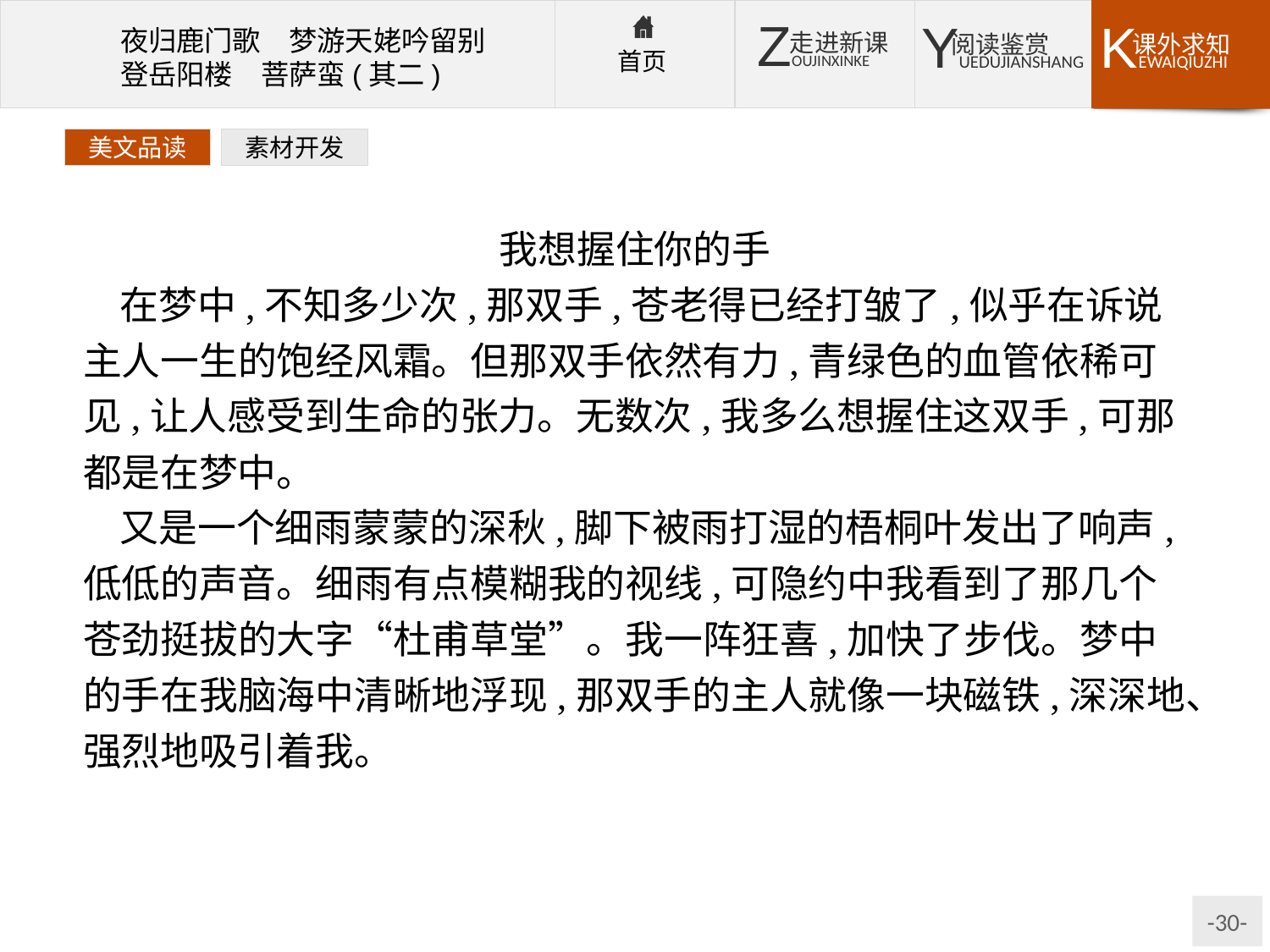

美文品读
素材开发
我想握住你的手
在梦中,不知多少次,那双手,苍老得已经打皱了,似乎在诉说主人一生的饱经风霜。但那双手依然有力,青绿色的血管依稀可见,让人感受到生命的张力。无数次,我多么想握住这双手,可那都是在梦中。
又是一个细雨蒙蒙的深秋,脚下被雨打湿的梧桐叶发出了响声,低低的声音。细雨有点模糊我的视线,可隐约中我看到了那几个苍劲挺拔的大字“杜甫草堂”。我一阵狂喜,加快了步伐。梦中的手在我脑海中清晰地浮现,那双手的主人就像一块磁铁,深深地、强烈地吸引着我。